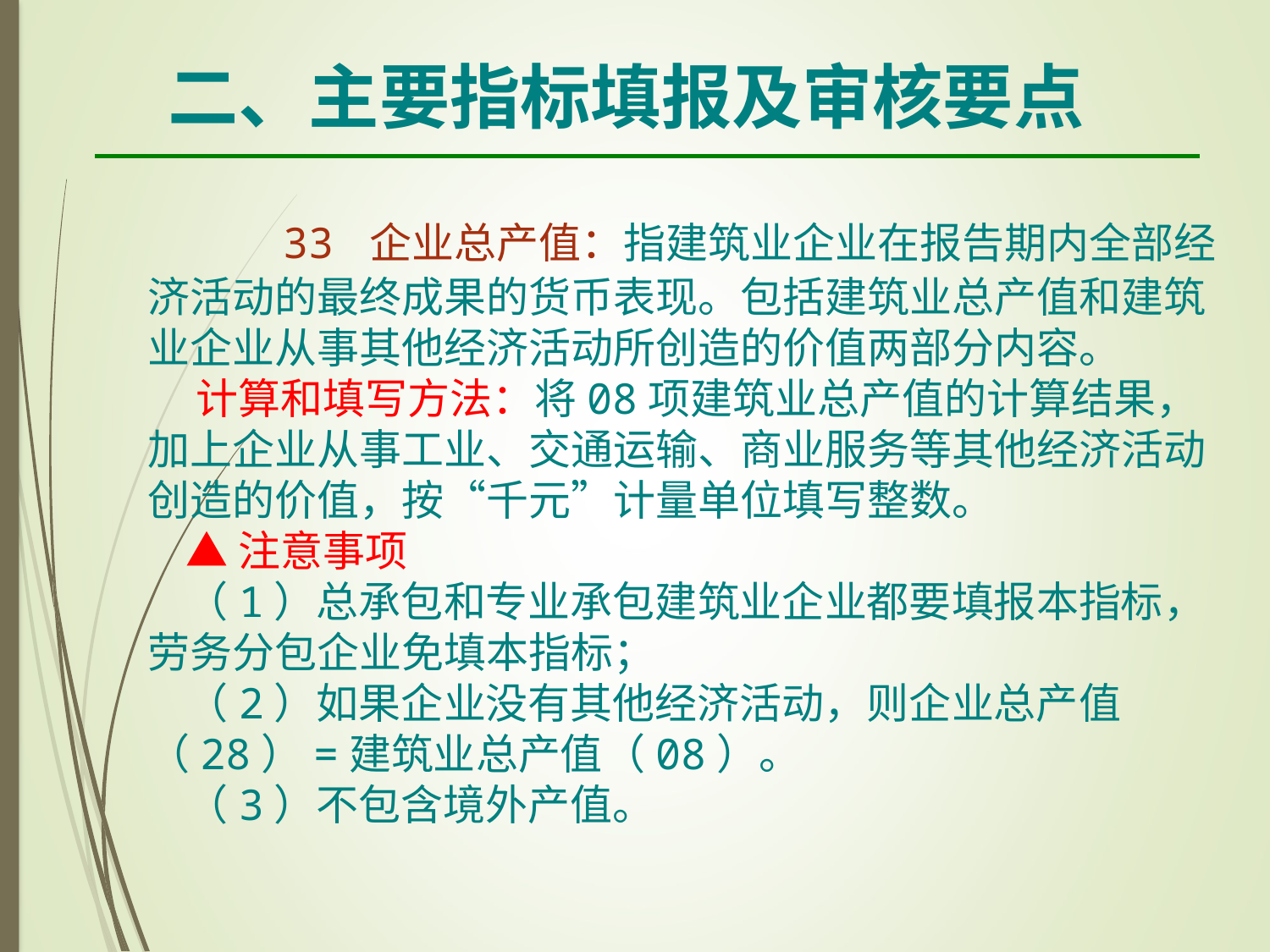

二、主要指标填报及审核要点
    33 企业总产值：指建筑业企业在报告期内全部经济活动的最终成果的货币表现。包括建筑业总产值和建筑业企业从事其他经济活动所创造的价值两部分内容。
    计算和填写方法：将08项建筑业总产值的计算结果，加上企业从事工业、交通运输、商业服务等其他经济活动创造的价值，按“千元”计量单位填写整数。
    ▲注意事项
   （1）总承包和专业承包建筑业企业都要填报本指标，劳务分包企业免填本指标；
   （2）如果企业没有其他经济活动，则企业总产值  （28）=建筑业总产值（08）。
   （3）不包含境外产值。